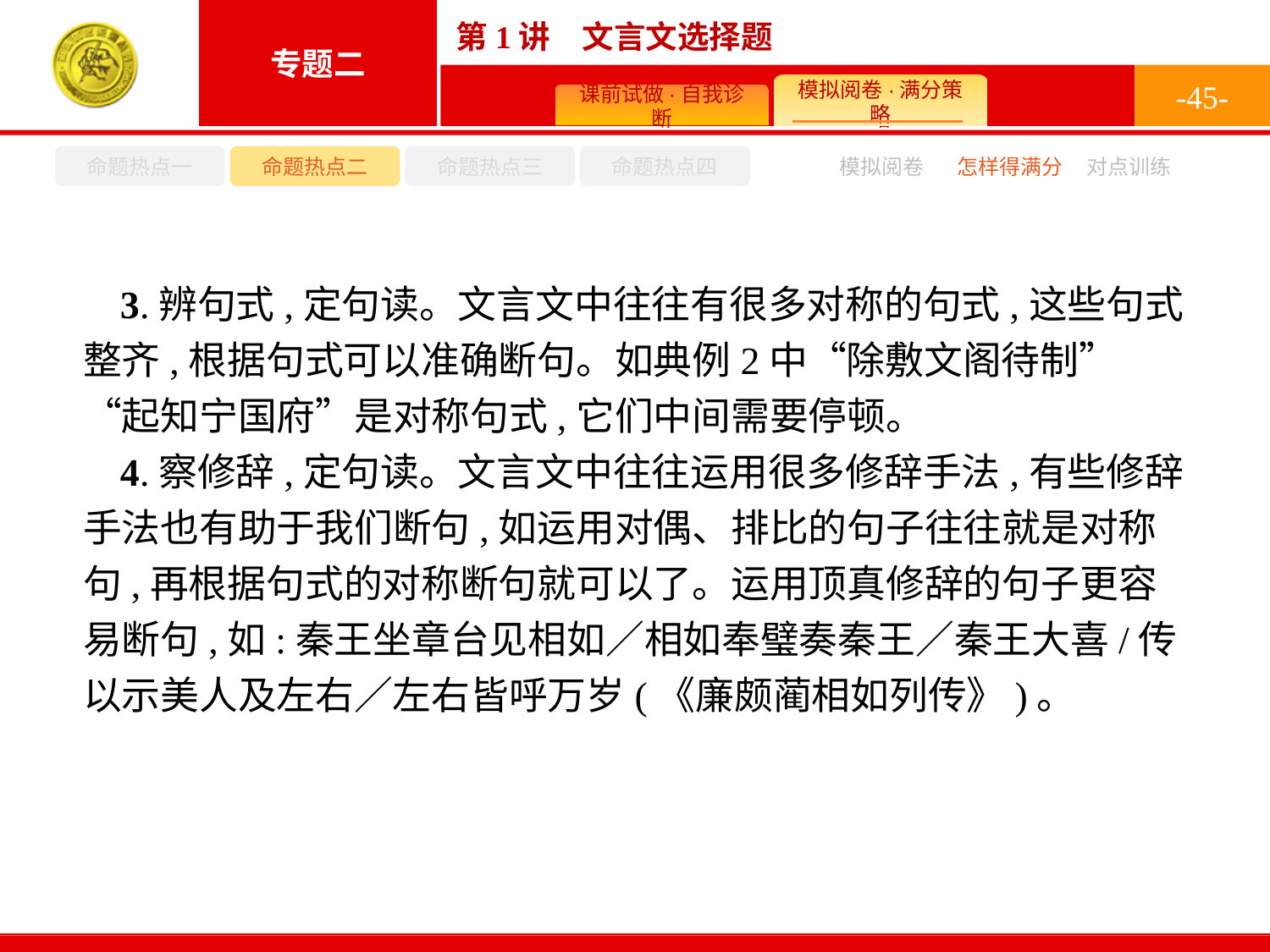

-45-
命题热点一
命题热点二
命题热点三
命题热点四
怎样得满分
模拟阅卷
对点训练
3.辨句式,定句读。文言文中往往有很多对称的句式,这些句式整齐,根据句式可以准确断句。如典例2中“除敷文阁待制”“起知宁国府”是对称句式,它们中间需要停顿。
4.察修辞,定句读。文言文中往往运用很多修辞手法,有些修辞手法也有助于我们断句,如运用对偶、排比的句子往往就是对称句,再根据句式的对称断句就可以了。运用顶真修辞的句子更容易断句,如:秦王坐章台见相如∕相如奉璧奏秦王∕秦王大喜/传以示美人及左右∕左右皆呼万岁(《廉颇蔺相如列传》)。